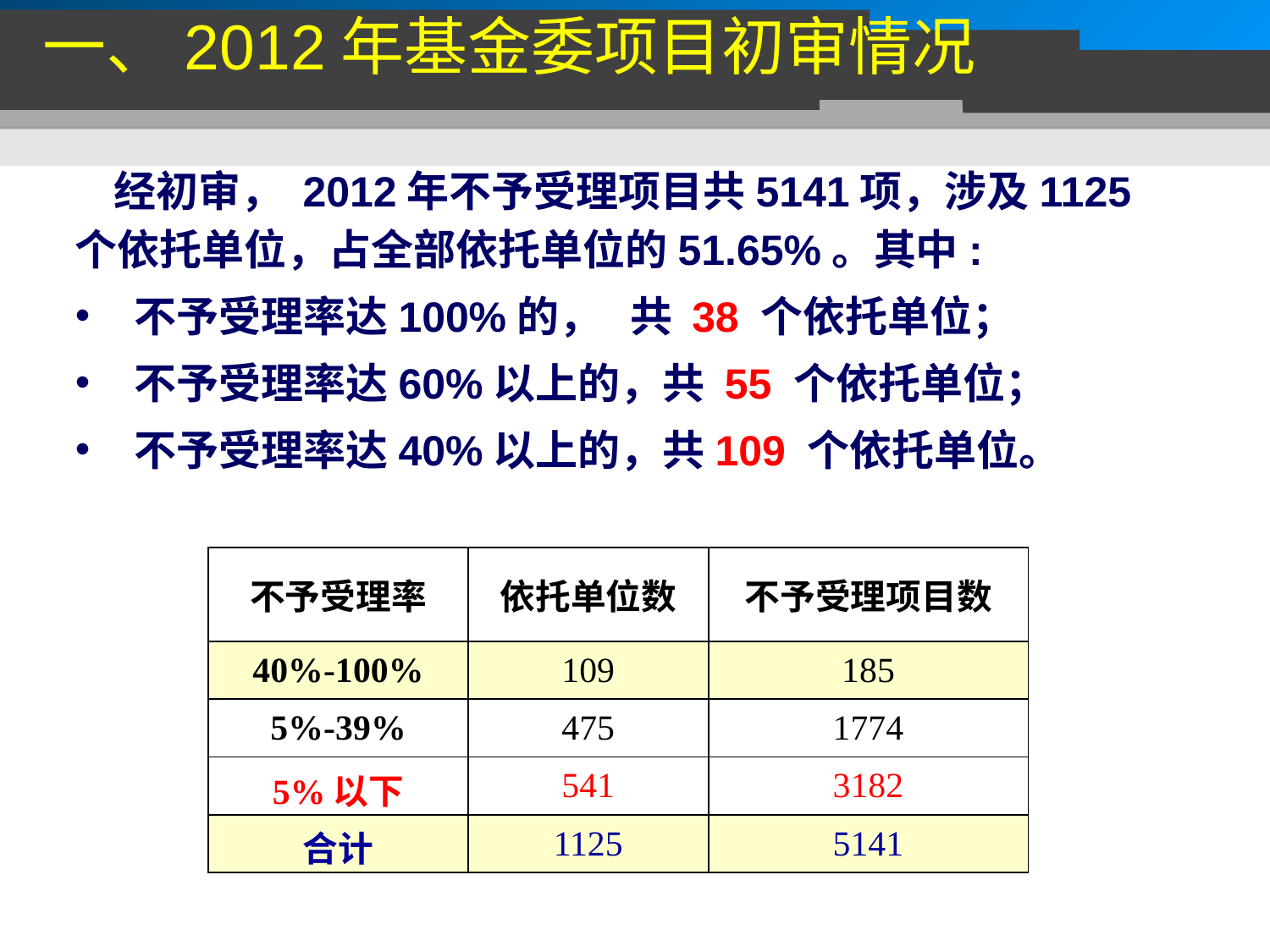

一、2012年基金委项目初审情况
   经初审， 2012年不予受理项目共5141项，涉及1125个依托单位，占全部依托单位的51.65%。其中:
  不予受理率达100%的，   共 38 个依托单位；
  不予受理率达60%以上的，共 55 个依托单位；
  不予受理率达40%以上的，共109 个依托单位。
| 不予受理率 | 依托单位数 | 不予受理项目数 |
| --- | --- | --- |
| 40%-100% | 109 | 185 |
| 5%-39% | 475 | 1774 |
| 5%以下 | 541 | 3182 |
| 合计 | 1125 | 5141 |